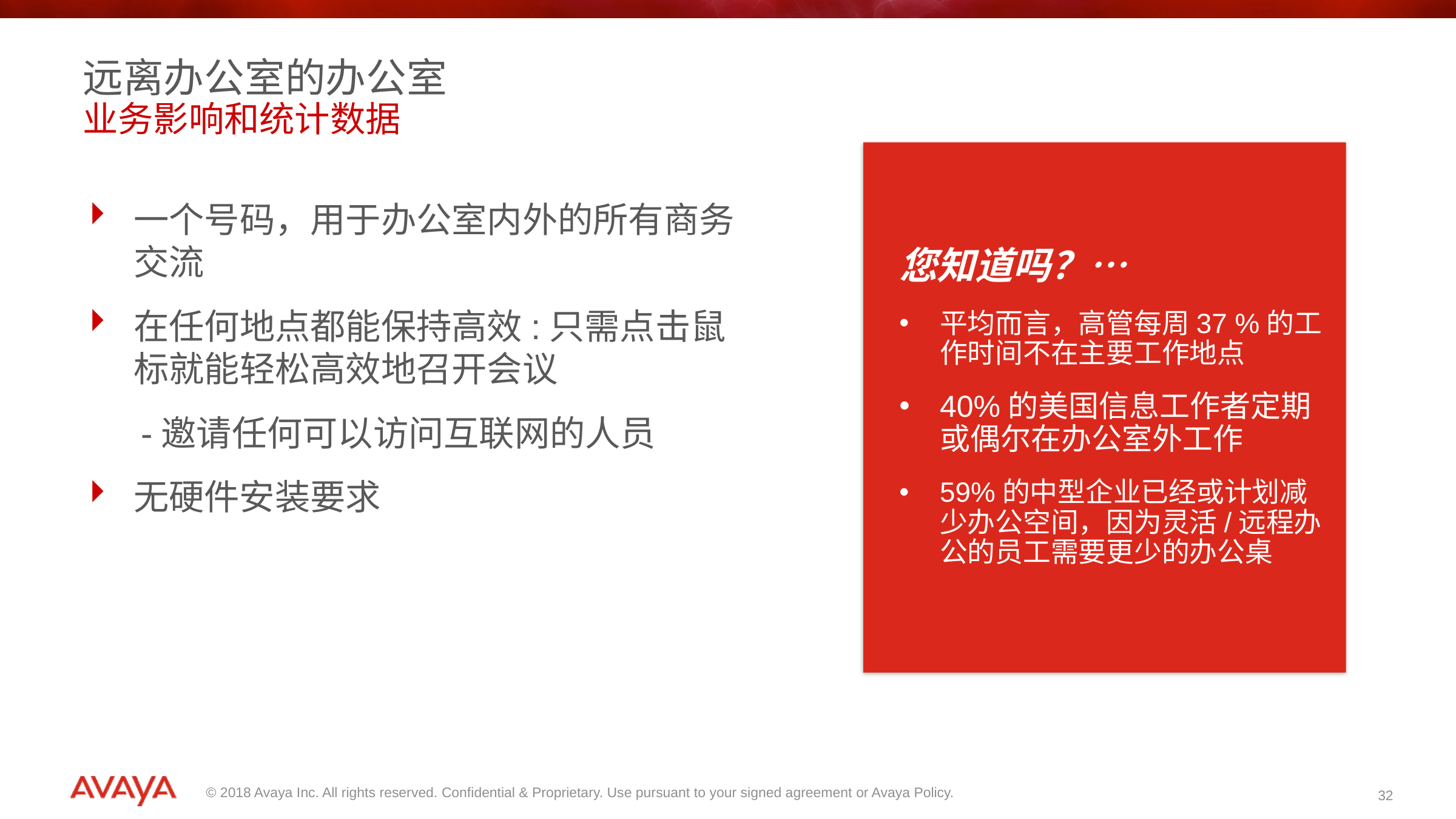

远离办公室的办公室
业务影响和统计数据
您知道吗？…
平均而言，高管每周37 %的工作时间不在主要工作地点
40%的美国信息工作者定期或偶尔在办公室外工作
59%的中型企业已经或计划减少办公空间，因为灵活/远程办公的员工需要更少的办公桌
一个号码，用于办公室内外的所有商务交流
在任何地点都能保持高效:只需点击鼠标就能轻松高效地召开会议
      -邀请任何可以访问互联网的人员
无硬件安装要求